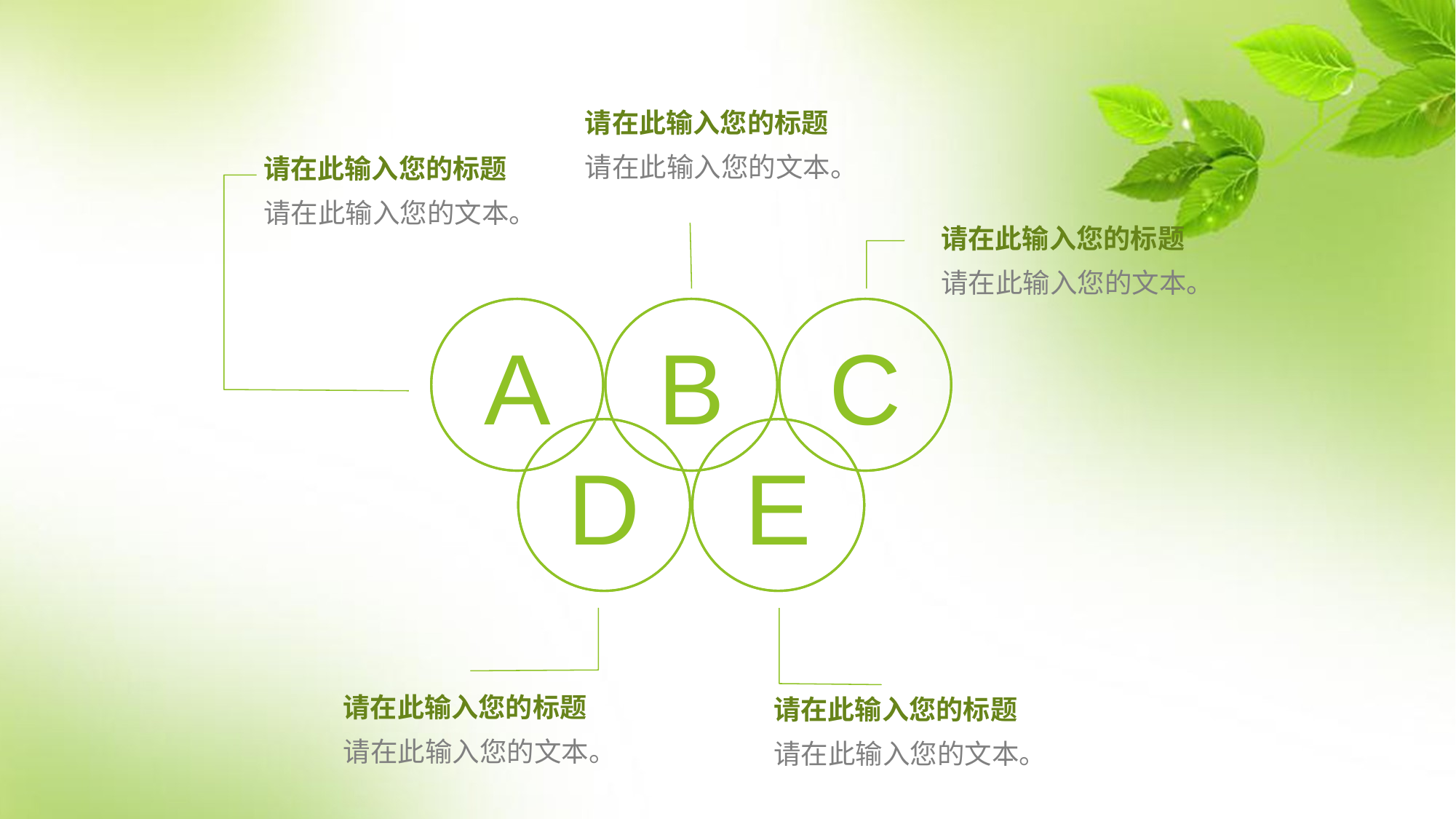

请在此输入您的标题
请在此输入您的文本。
请在此输入您的标题

请在此输入您的文本。
请在此输入您的标题

请在此输入您的文本。
A
B
C
D
E

请在此输入您的标题
请在此输入您的标题
请在此输入您的文本。
请在此输入您的文本。